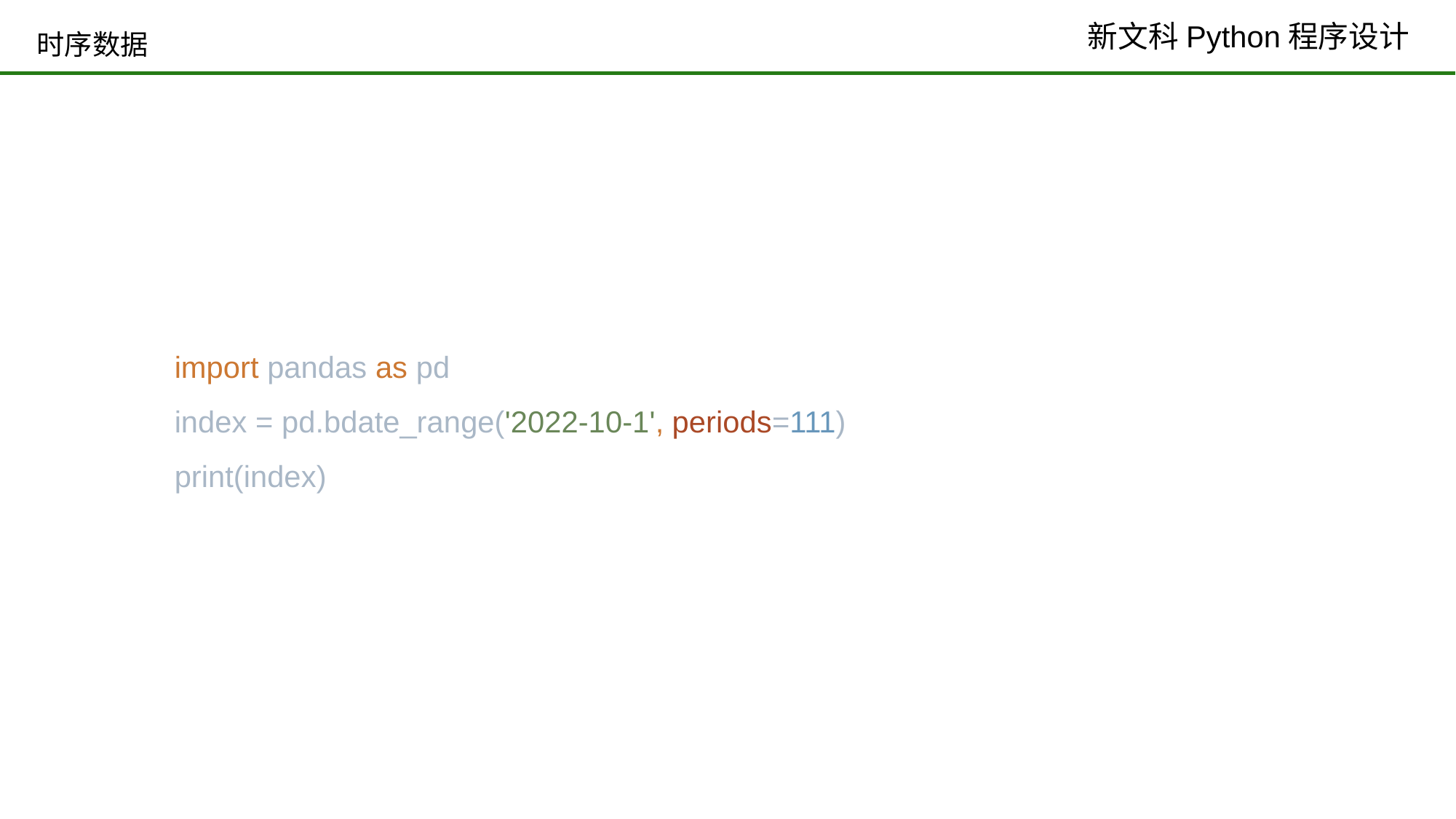

# 时序数据
import pandas as pd
index = pd.bdate_range('2022-10-1', periods=111)
print(index)